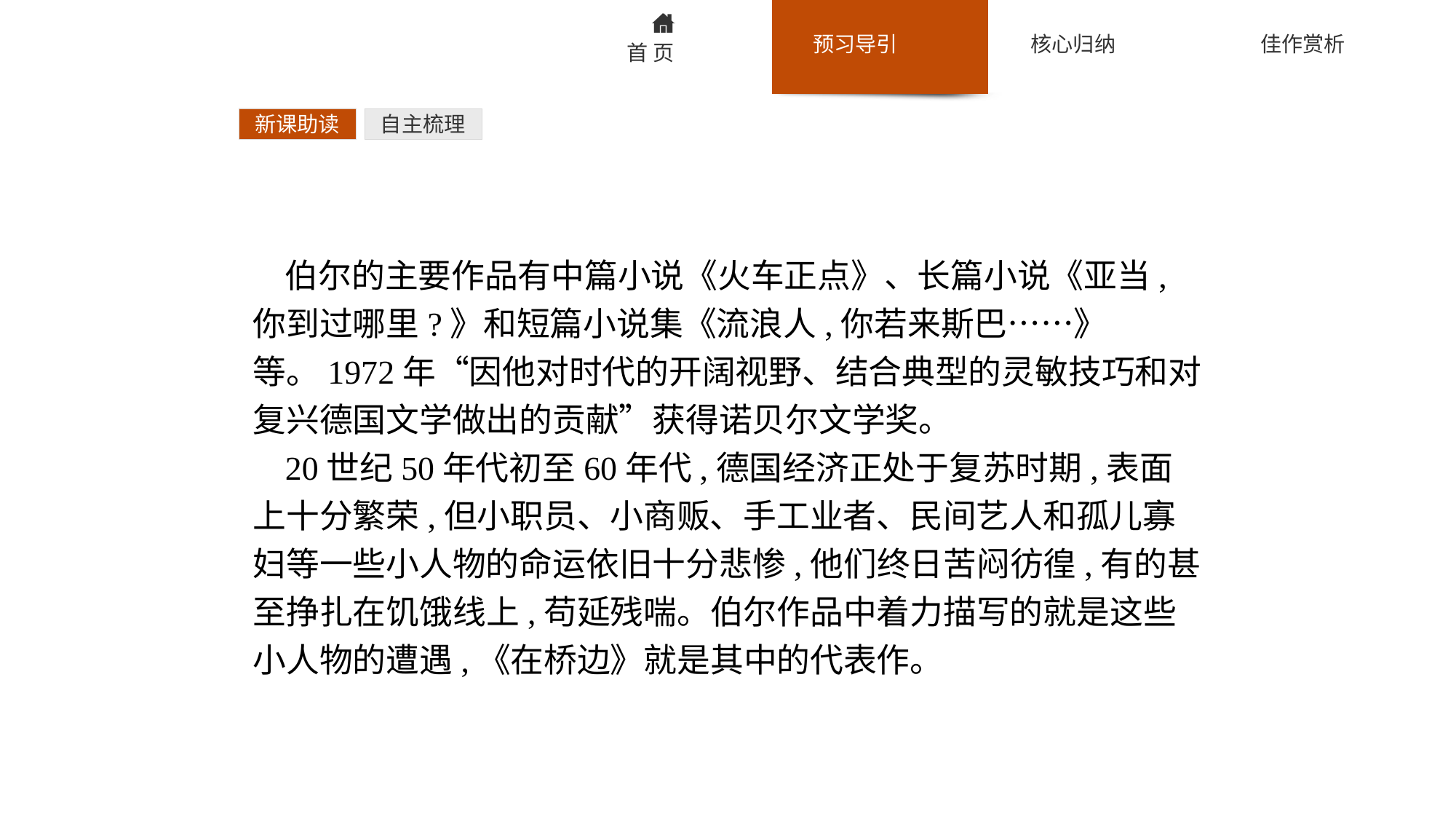

新课助读
自主梳理
伯尔的主要作品有中篇小说《火车正点》、长篇小说《亚当,你到过哪里?》和短篇小说集《流浪人,你若来斯巴……》等。1972年“因他对时代的开阔视野、结合典型的灵敏技巧和对复兴德国文学做出的贡献”获得诺贝尔文学奖。
20世纪50年代初至60年代,德国经济正处于复苏时期,表面上十分繁荣,但小职员、小商贩、手工业者、民间艺人和孤儿寡妇等一些小人物的命运依旧十分悲惨,他们终日苦闷彷徨,有的甚至挣扎在饥饿线上,苟延残喘。伯尔作品中着力描写的就是这些小人物的遭遇,《在桥边》就是其中的代表作。